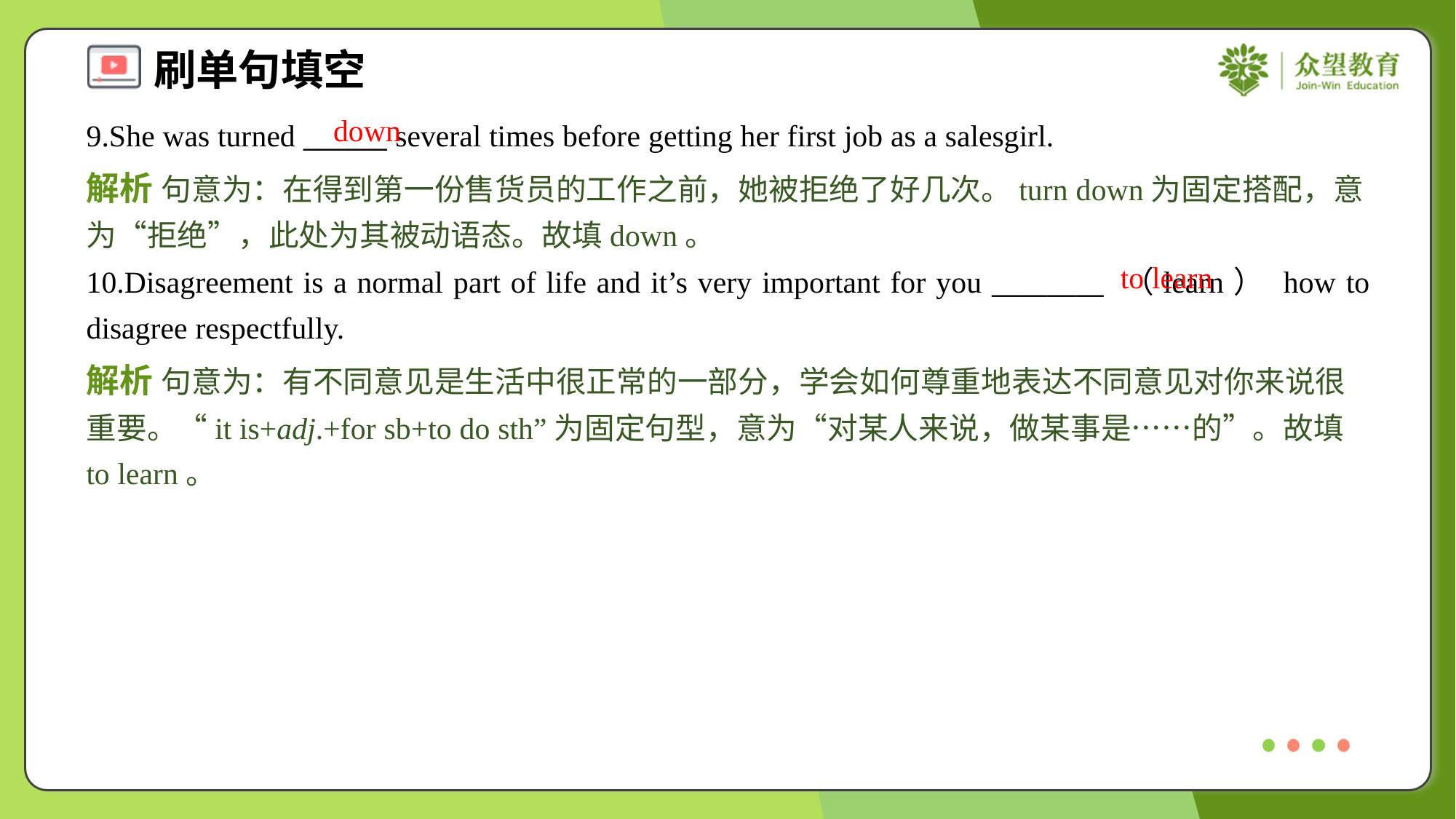

down
9.She was turned ______ several times before getting her first job as a salesgirl.
解析 句意为：在得到第一份售货员的工作之前，她被拒绝了好几次。turn down为固定搭配，意为“拒绝”，此处为其被动语态。故填down。
to learn
10.Disagreement is a normal part of life and it’s very important for you ________ （learn） how to disagree respectfully.
解析 句意为：有不同意见是生活中很正常的一部分，学会如何尊重地表达不同意见对你来说很重要。“it is+adj.+for sb+to do sth”为固定句型，意为“对某人来说，做某事是……的”。故填to learn。